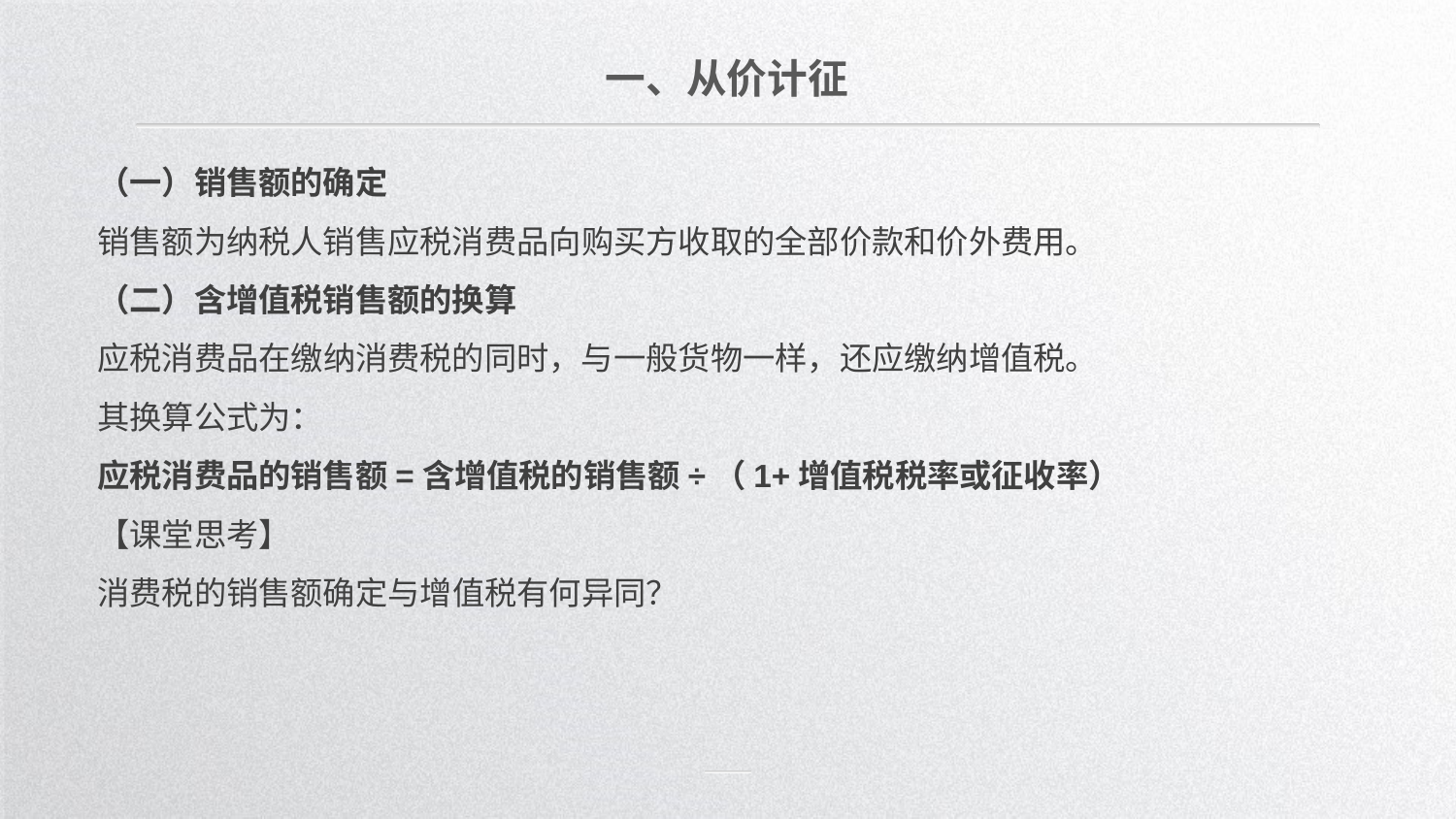

一、从价计征
（一）销售额的确定
销售额为纳税人销售应税消费品向购买方收取的全部价款和价外费用。
（二）含增值税销售额的换算
应税消费品在缴纳消费税的同时，与一般货物一样，还应缴纳增值税。
其换算公式为：
应税消费品的销售额=含增值税的销售额÷（1+增值税税率或征收率）
【课堂思考】
消费税的销售额确定与增值税有何异同？